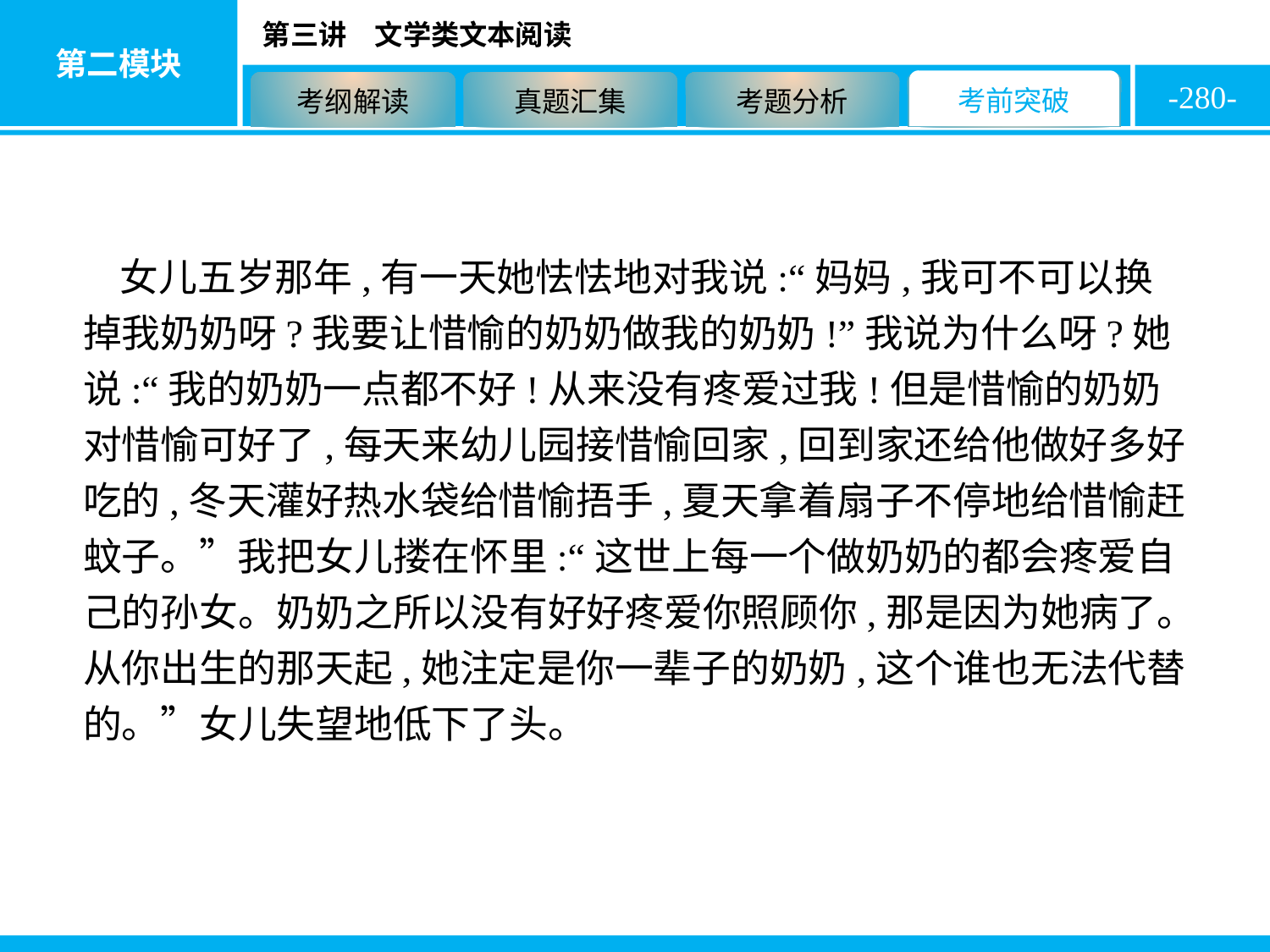

-280-
女儿五岁那年,有一天她怯怯地对我说:“妈妈,我可不可以换掉我奶奶呀?我要让惜愉的奶奶做我的奶奶!”我说为什么呀?她说:“我的奶奶一点都不好!从来没有疼爱过我!但是惜愉的奶奶对惜愉可好了,每天来幼儿园接惜愉回家,回到家还给他做好多好吃的,冬天灌好热水袋给惜愉捂手,夏天拿着扇子不停地给惜愉赶蚊子。”我把女儿搂在怀里:“这世上每一个做奶奶的都会疼爱自己的孙女。奶奶之所以没有好好疼爱你照顾你,那是因为她病了。从你出生的那天起,她注定是你一辈子的奶奶,这个谁也无法代替的。”女儿失望地低下了头。